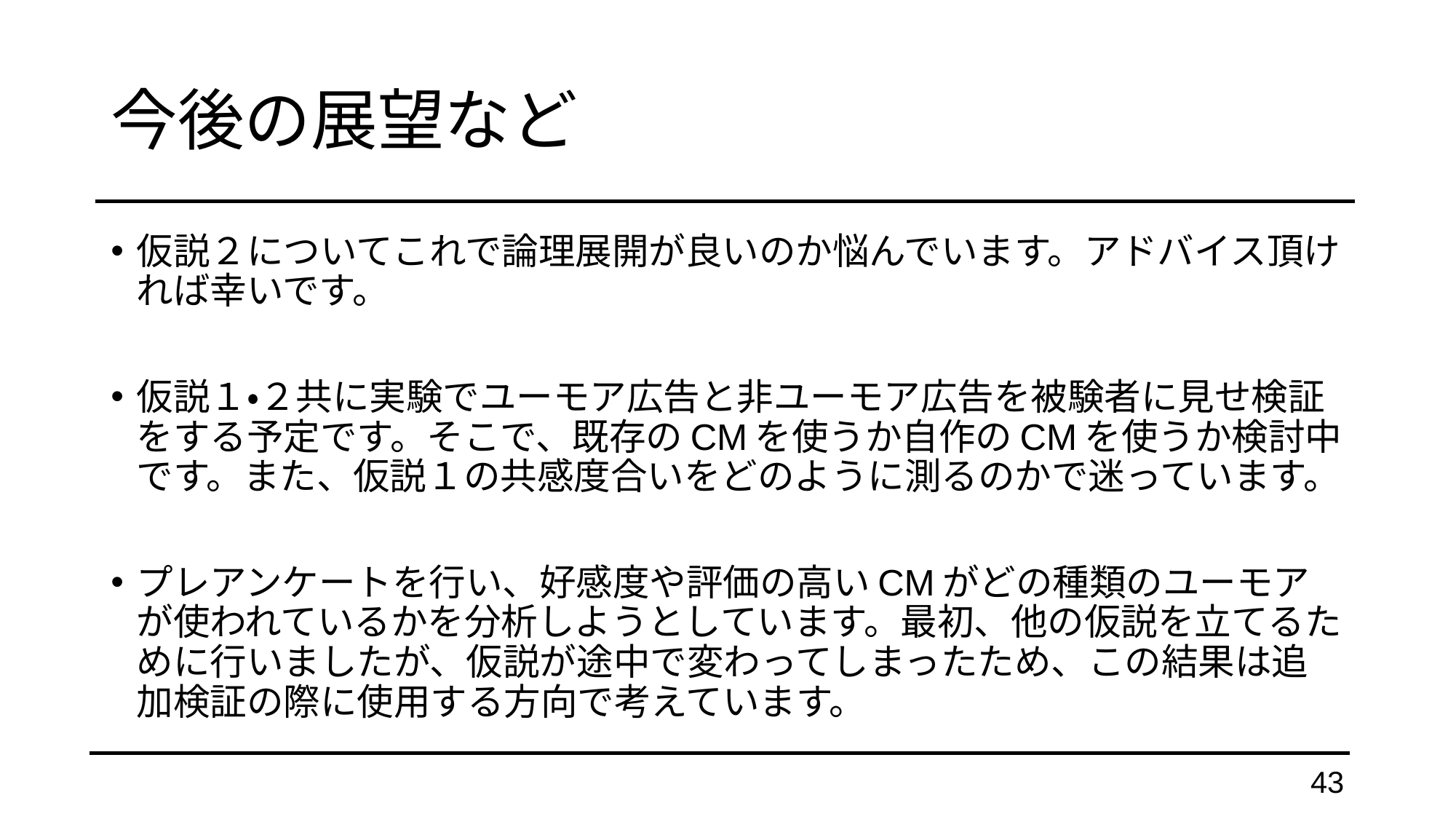

# 今後の展望など
仮説２についてこれで論理展開が良いのか悩んでいます。アドバイス頂ければ幸いです。

仮説１・２共に実験でユーモア広告と非ユーモア広告を被験者に見せ検証をする予定です。そこで、既存のCMを使うか自作のCMを使うか検討中です。また、仮説１の共感度合いをどのように測るのかで迷っています。

プレアンケートを行い、好感度や評価の高いCMがどの種類のユーモアが使われているかを分析しようとしています。最初、他の仮説を立てるために行いましたが、仮説が途中で変わってしまったため、この結果は追加検証の際に使用する方向で考えています。
43